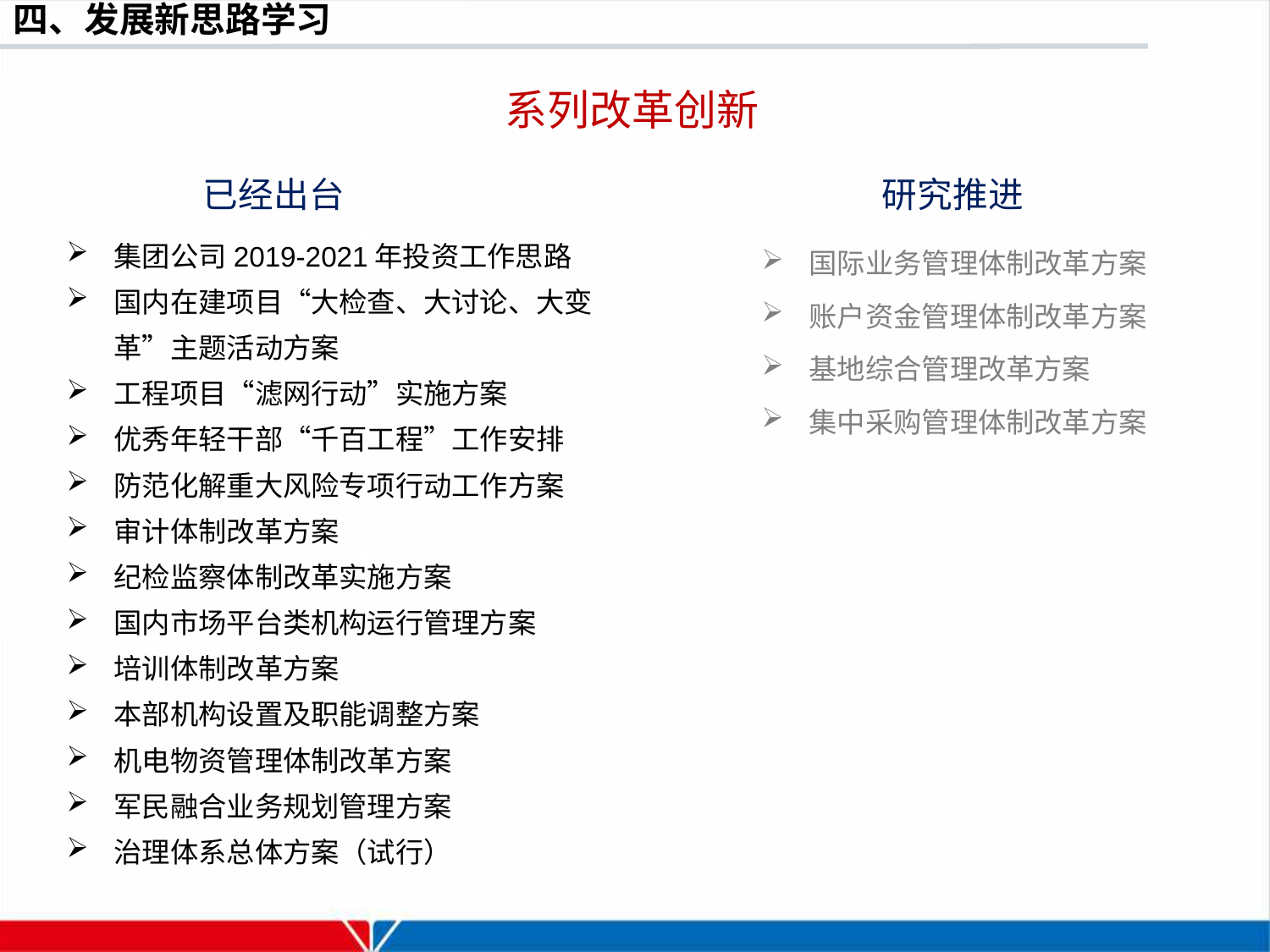

系列改革创新
已经出台
研究推进
集团公司2019-2021年投资工作思路
国内在建项目“大检查、大讨论、大变革”主题活动方案
工程项目“滤网行动”实施方案
优秀年轻干部“千百工程”工作安排
防范化解重大风险专项行动工作方案
审计体制改革方案
纪检监察体制改革实施方案
国内市场平台类机构运行管理方案
培训体制改革方案
本部机构设置及职能调整方案
机电物资管理体制改革方案
军民融合业务规划管理方案
治理体系总体方案（试行）
国际业务管理体制改革方案
账户资金管理体制改革方案
基地综合管理改革方案
集中采购管理体制改革方案